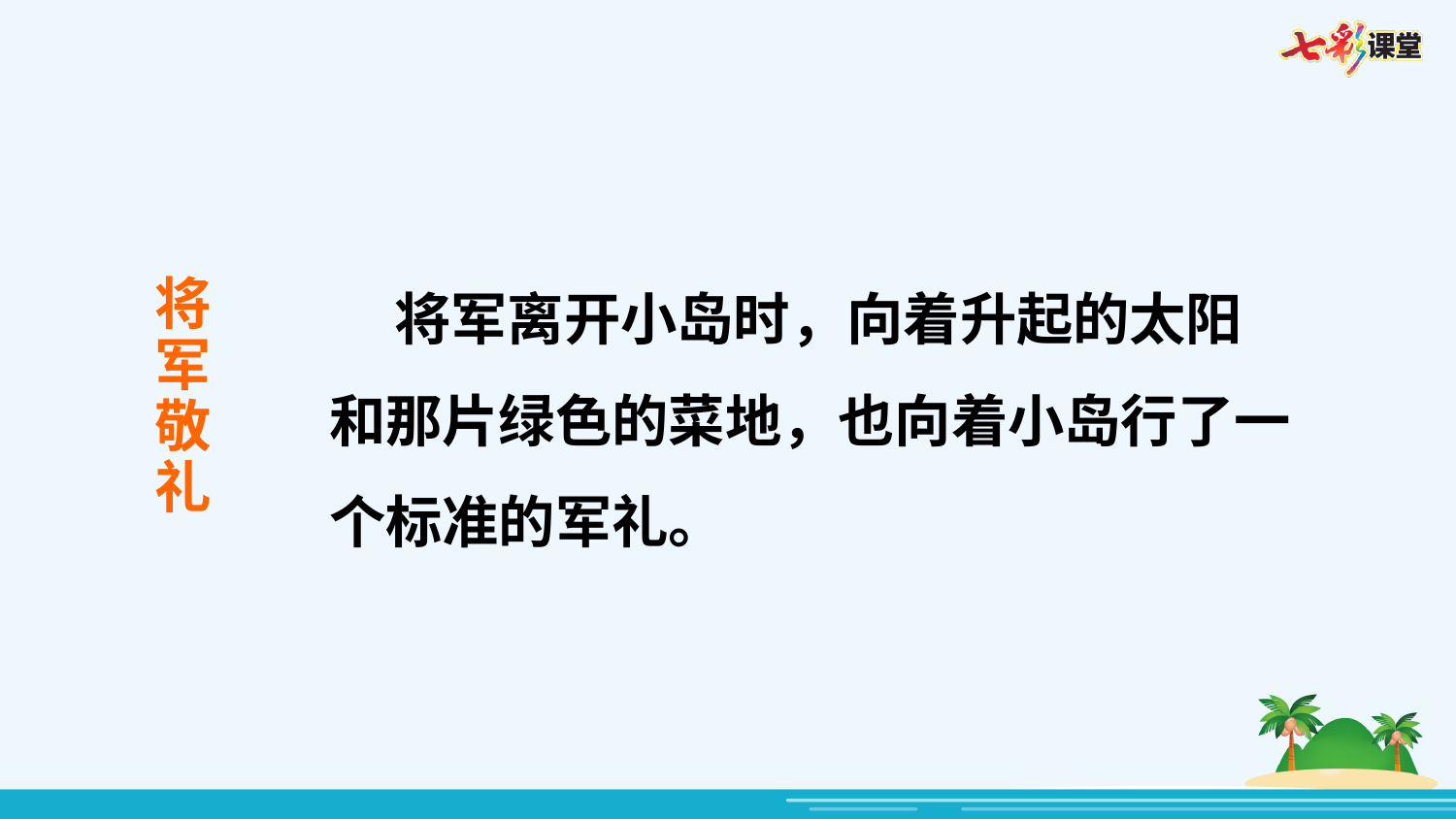

将军离开小岛时，向着升起的太阳和那片绿色的菜地，也向着小岛行了一个标准的军礼。
将军敬礼